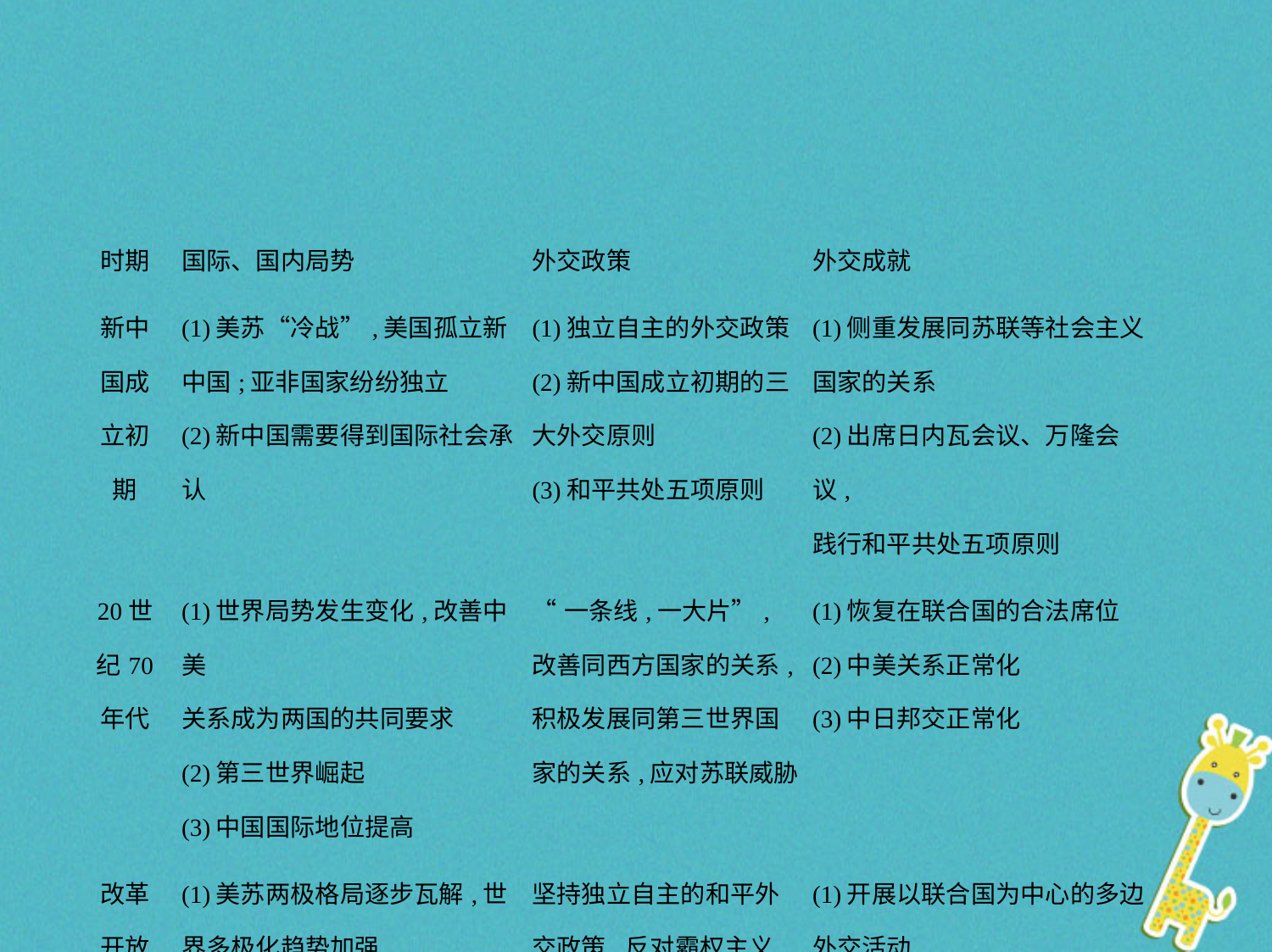

| 时期 | 国际、国内局势 | 外交政策 | 外交成就 |
| --- | --- | --- | --- |
| 新中 国成 立初 期 | (1)美苏“冷战”,美国孤立新中国;亚非国家纷纷独立 (2)新中国需要得到国际社会承认 | (1)独立自主的外交政策 (2)新中国成立初期的三大外交原则 (3)和平共处五项原则 | (1)侧重发展同苏联等社会主义国家的关系 (2)出席日内瓦会议、万隆会议, 践行和平共处五项原则 |
| 20世 纪70 年代 | (1)世界局势发生变化,改善中美 关系成为两国的共同要求 (2)第三世界崛起 (3)中国国际地位提高 | “一条线,一大片”,改善同西方国家的关系,积极发展同第三世界国家的关系,应对苏联威胁 | (1)恢复在联合国的合法席位 (2)中美关系正常化 (3)中日邦交正常化 |
| 改革 开放 后 | (1)美苏两极格局逐步瓦解,世界多极化趋势加强 (2)中国改革开放,需要稳定的国际环境 | 坚持独立自主的和平外交政策,反对霸权主义,维护世界和平,为改革开放创造稳定的外部环境 | (1)开展以联合国为中心的多边外交活动 (2)积极参与地区性国际组织的活动,倡导建立上海合作组织等 |